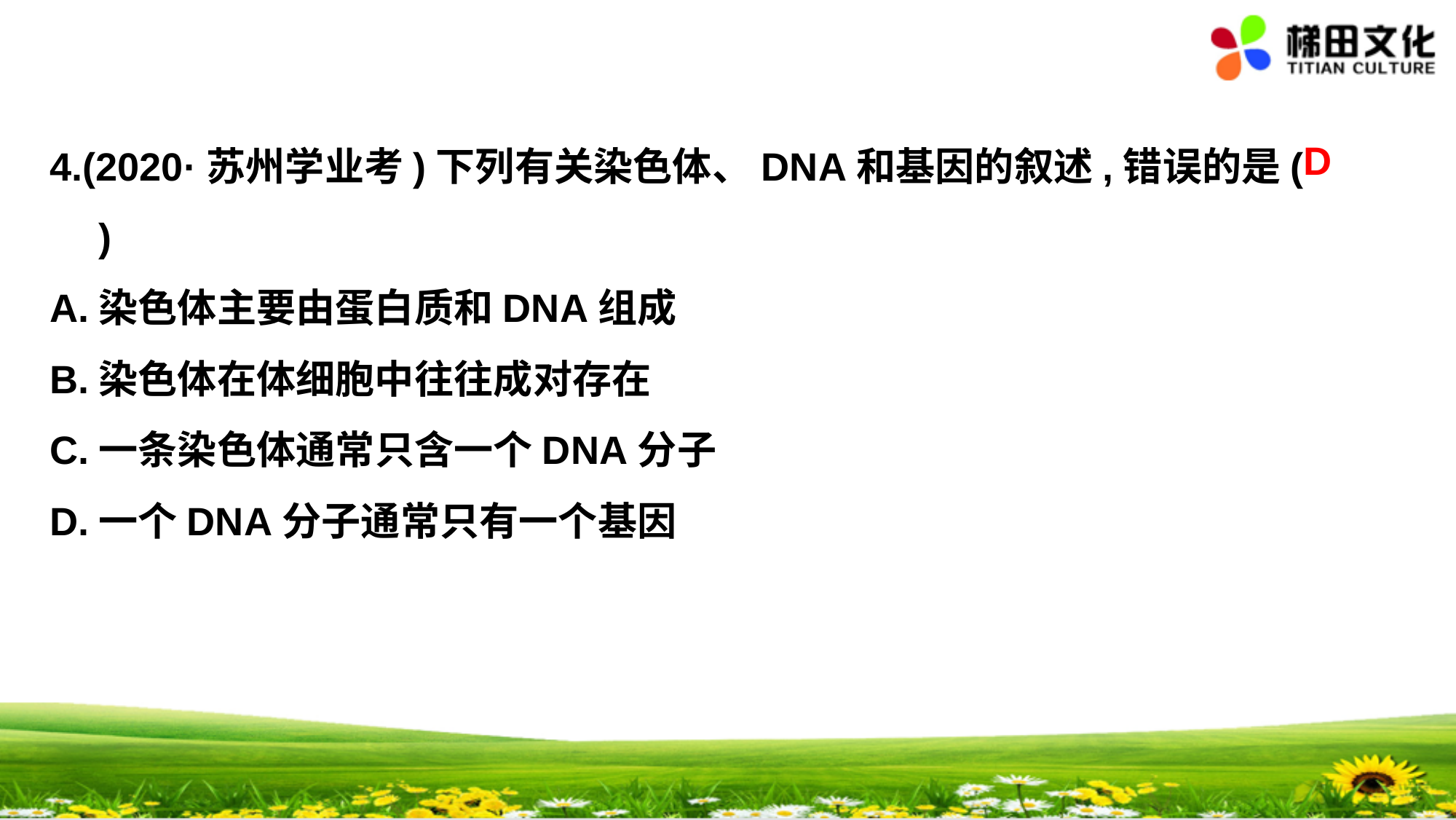

D
4.(2020·苏州学业考)下列有关染色体、DNA和基因的叙述,错误的是(　  　)
A.染色体主要由蛋白质和DNA组成
B.染色体在体细胞中往往成对存在
C.一条染色体通常只含一个DNA分子
D.一个DNA分子通常只有一个基因